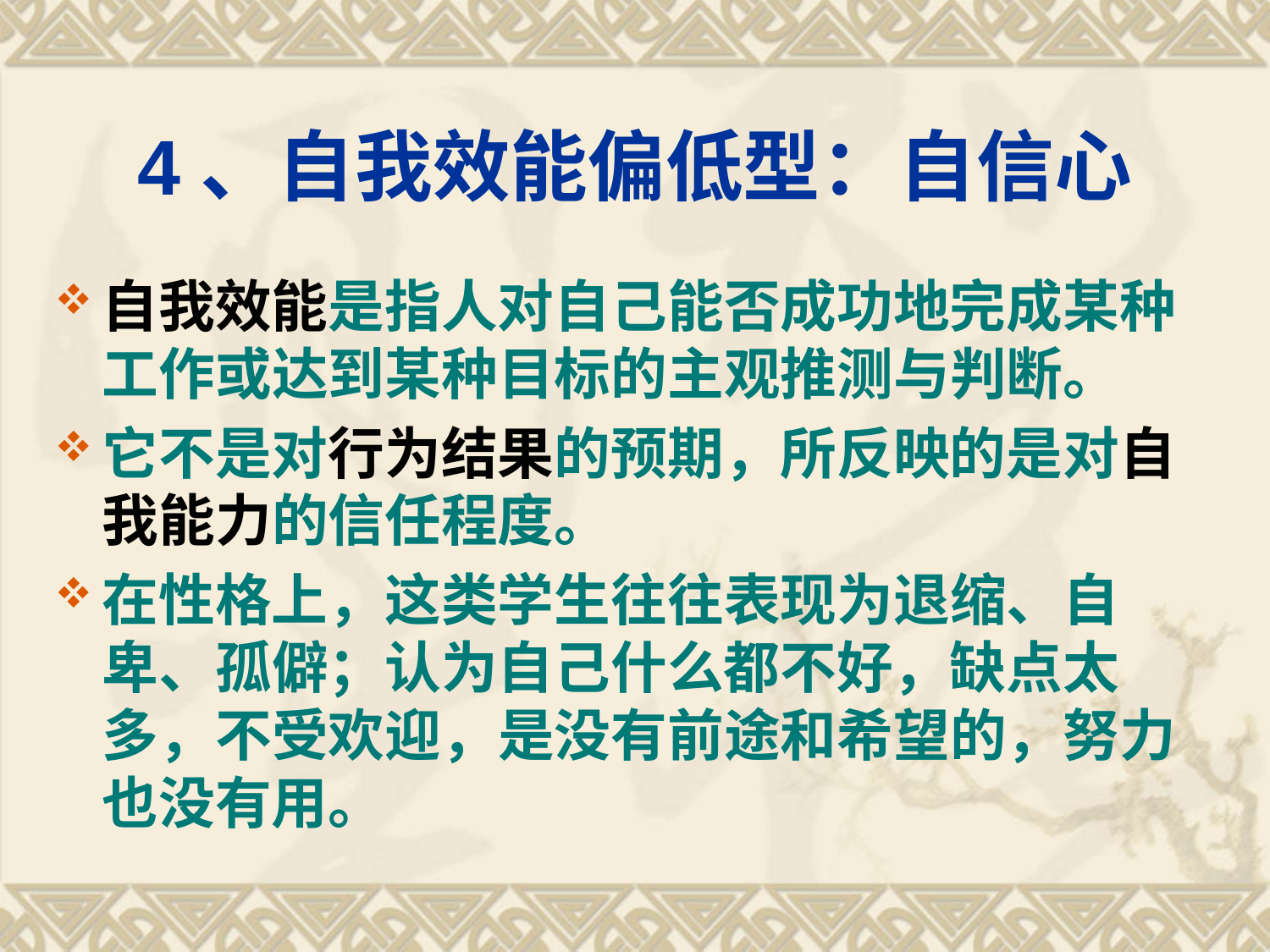

# 4、自我效能偏低型：自信心
自我效能是指人对自己能否成功地完成某种工作或达到某种目标的主观推测与判断。
它不是对行为结果的预期，所反映的是对自我能力的信任程度。
在性格上，这类学生往往表现为退缩、自卑、孤僻；认为自己什么都不好，缺点太多，不受欢迎，是没有前途和希望的，努力也没有用。